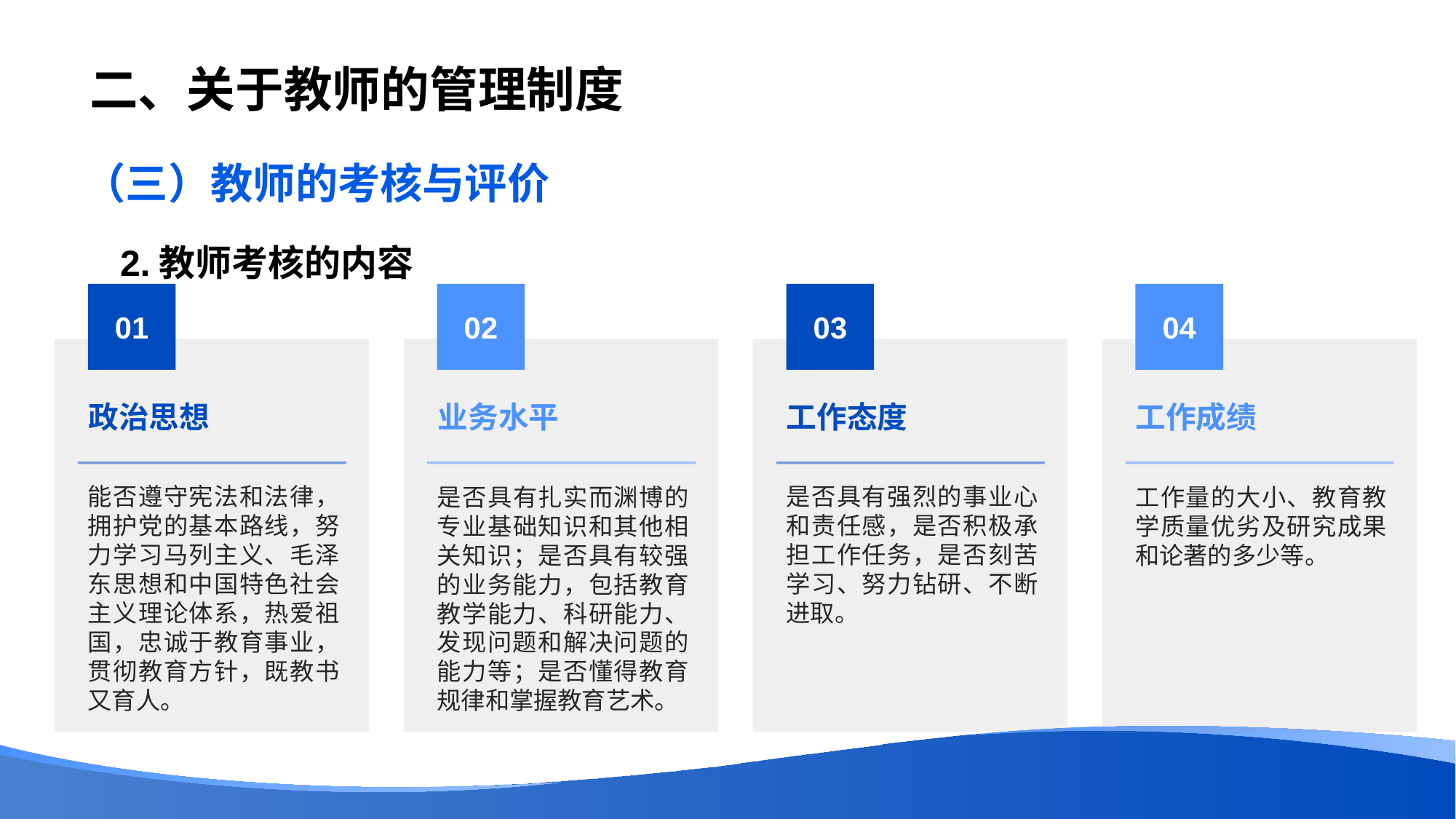

# 二、关于教师的管理制度
（三）教师的考核与评价
2.教师考核的内容
01
02
03
04

政治思想
工作态度
业务水平
工作成绩
能否遵守宪法和法律，拥护党的基本路线，努力学习马列主义、毛泽东思想和中国特色社会主义理论体系，热爱祖国，忠诚于教育事业，贯彻教育方针，既教书又育人。
是否具有强烈的事业心和责任感，是否积极承担工作任务，是否刻苦学习、努力钻研、不断进取。
是否具有扎实而渊博的专业基础知识和其他相关知识；是否具有较强的业务能力，包括教育教学能力、科研能力、发现问题和解决问题的能力等；是否懂得教育规律和掌握教育艺术。
工作量的大小、教育教学质量优劣及研究成果和论著的多少等。